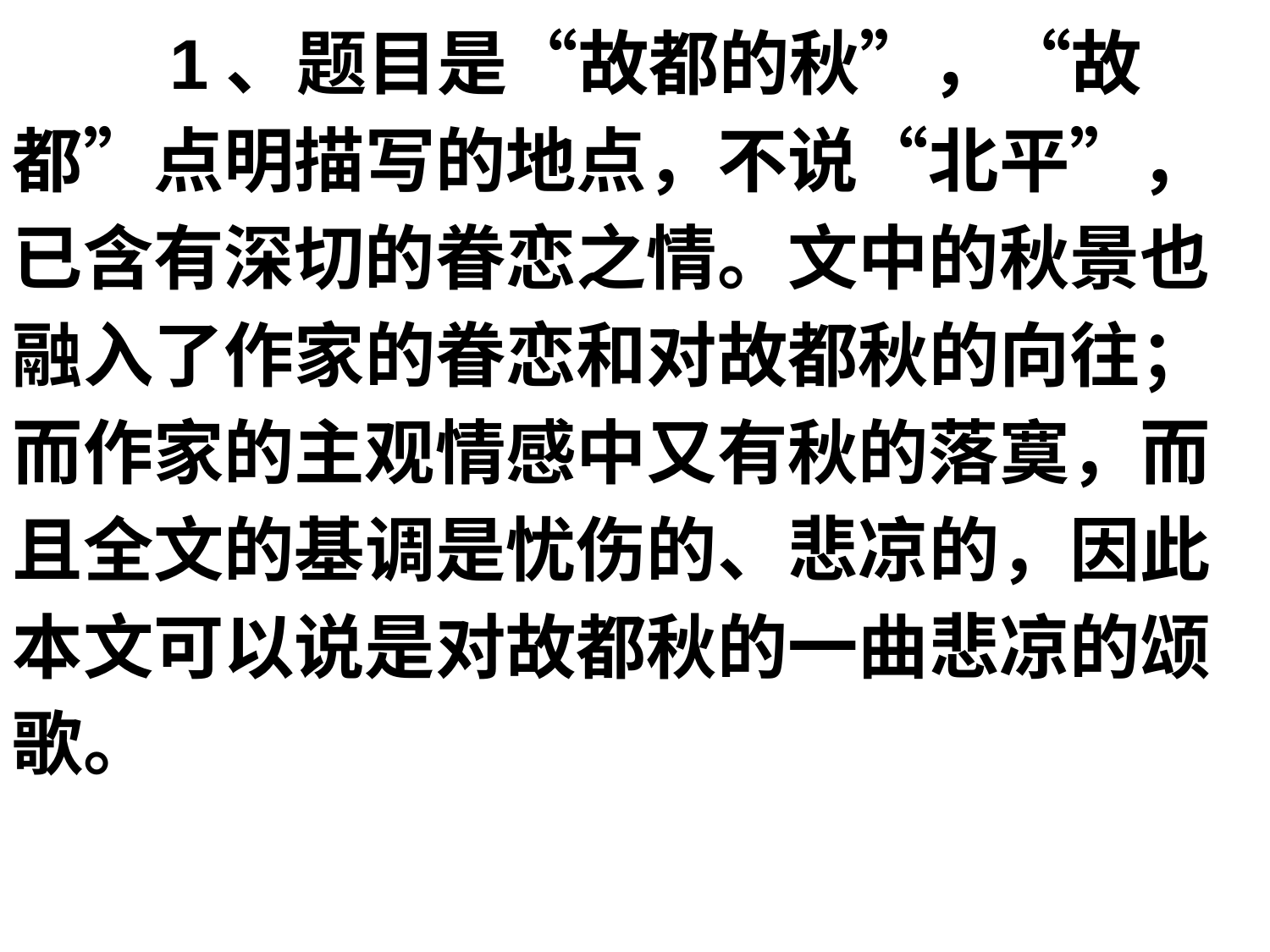

1、题目是“故都的秋”，“故都”点明描写的地点，不说“北平”，已含有深切的眷恋之情。文中的秋景也融入了作家的眷恋和对故都秋的向往；而作家的主观情感中又有秋的落寞，而且全文的基调是忧伤的、悲凉的，因此本文可以说是对故都秋的一曲悲凉的颂歌。